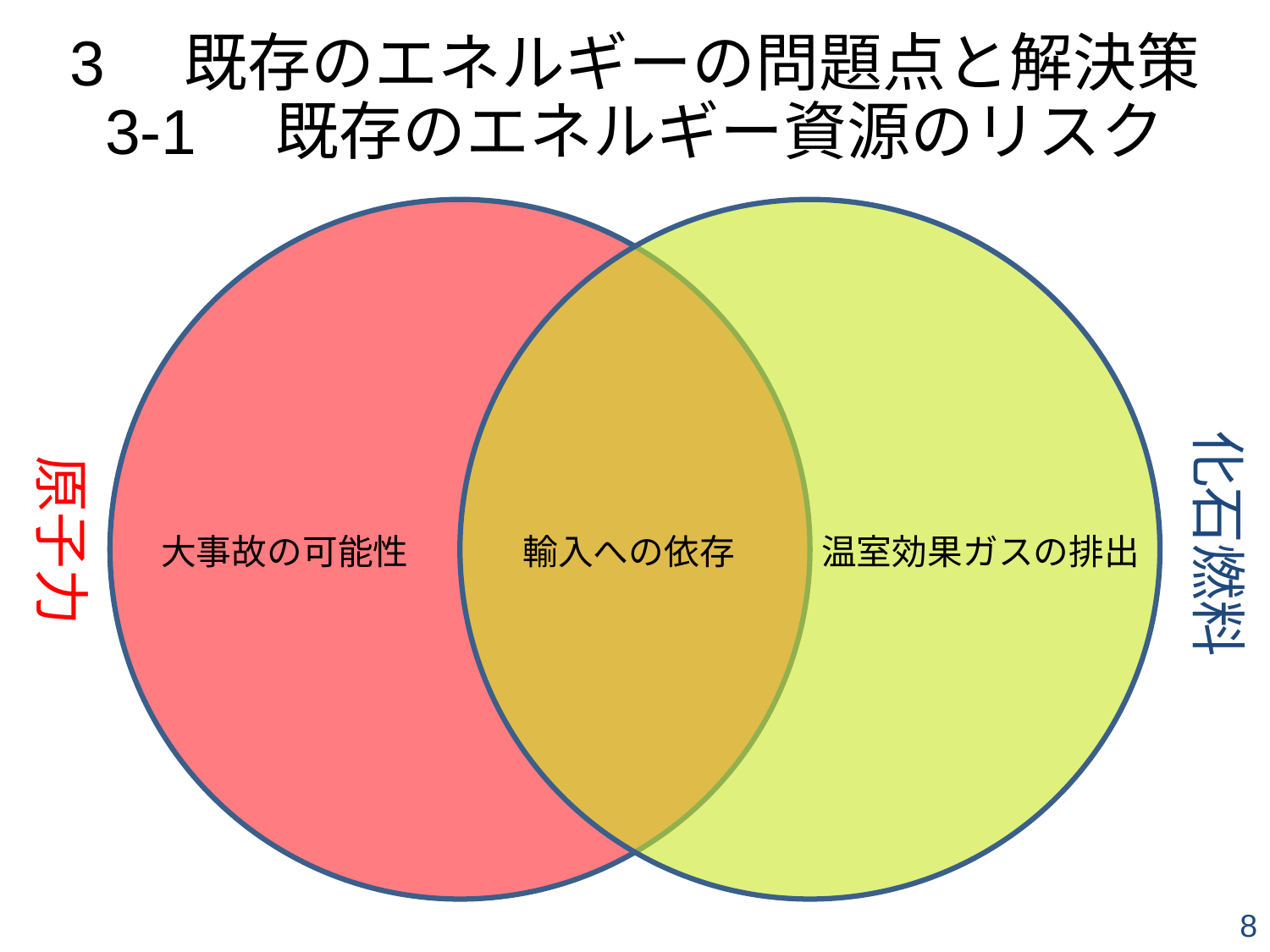

# 3　既存のエネルギーの問題点と解決策 3-1　既存のエネルギー資源のリスク

化石燃料
原子力
大事故の可能性
輸入への依存
温室効果ガスの排出
8